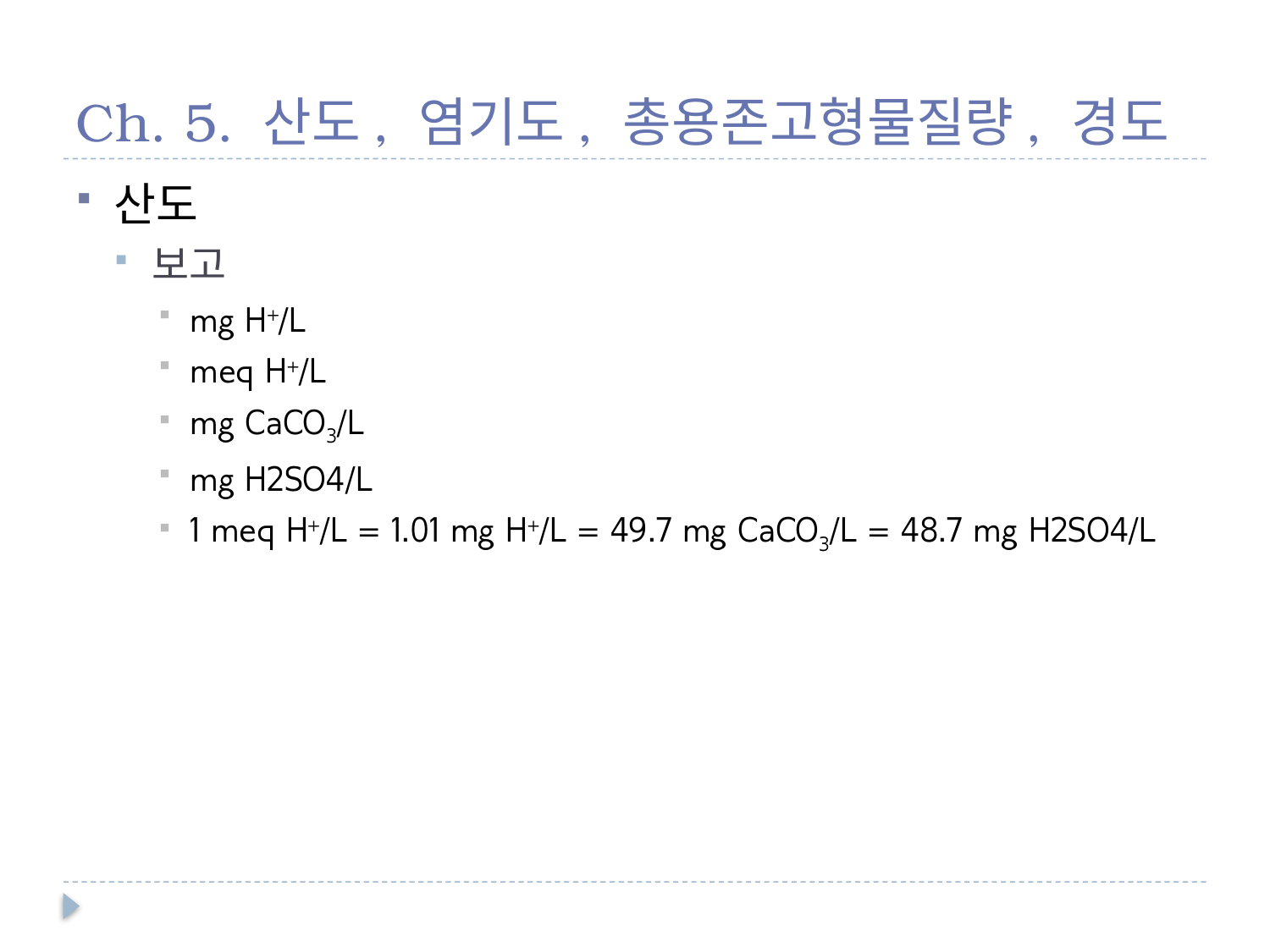

# Ch. 5. 산도, 염기도, 총용존고형물질량, 경도
산도
보고
mg H+/L
meq H+/L
mg CaCO3/L
mg H2SO4/L
1 meq H+/L = 1.01 mg H+/L = 49.7 mg CaCO3/L = 48.7 mg H2SO4/L